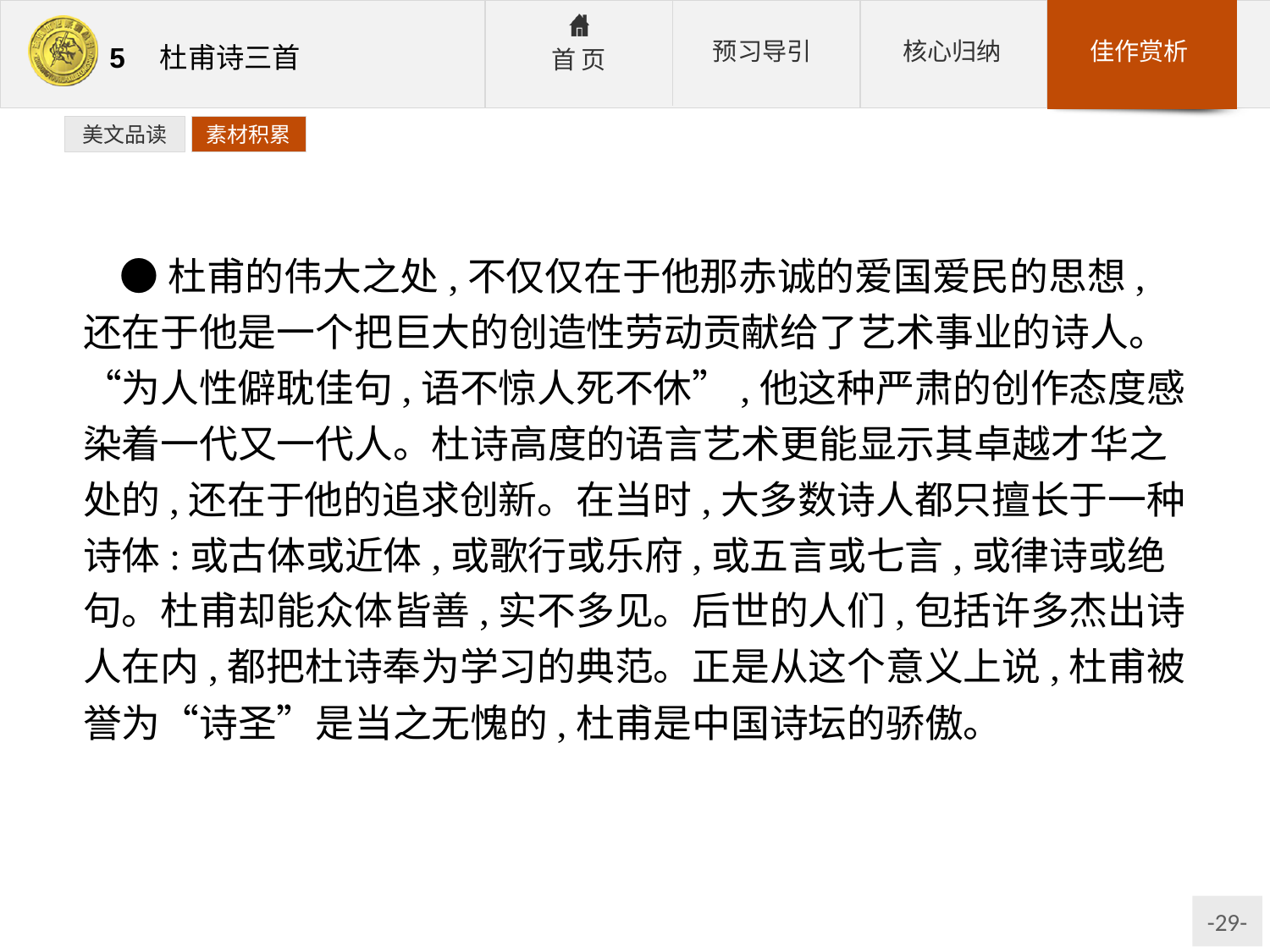

美文品读
素材积累
●杜甫的伟大之处,不仅仅在于他那赤诚的爱国爱民的思想,还在于他是一个把巨大的创造性劳动贡献给了艺术事业的诗人。“为人性僻耽佳句,语不惊人死不休”,他这种严肃的创作态度感染着一代又一代人。杜诗高度的语言艺术更能显示其卓越才华之处的,还在于他的追求创新。在当时,大多数诗人都只擅长于一种诗体:或古体或近体,或歌行或乐府,或五言或七言,或律诗或绝句。杜甫却能众体皆善,实不多见。后世的人们,包括许多杰出诗人在内,都把杜诗奉为学习的典范。正是从这个意义上说,杜甫被誉为“诗圣”是当之无愧的,杜甫是中国诗坛的骄傲。